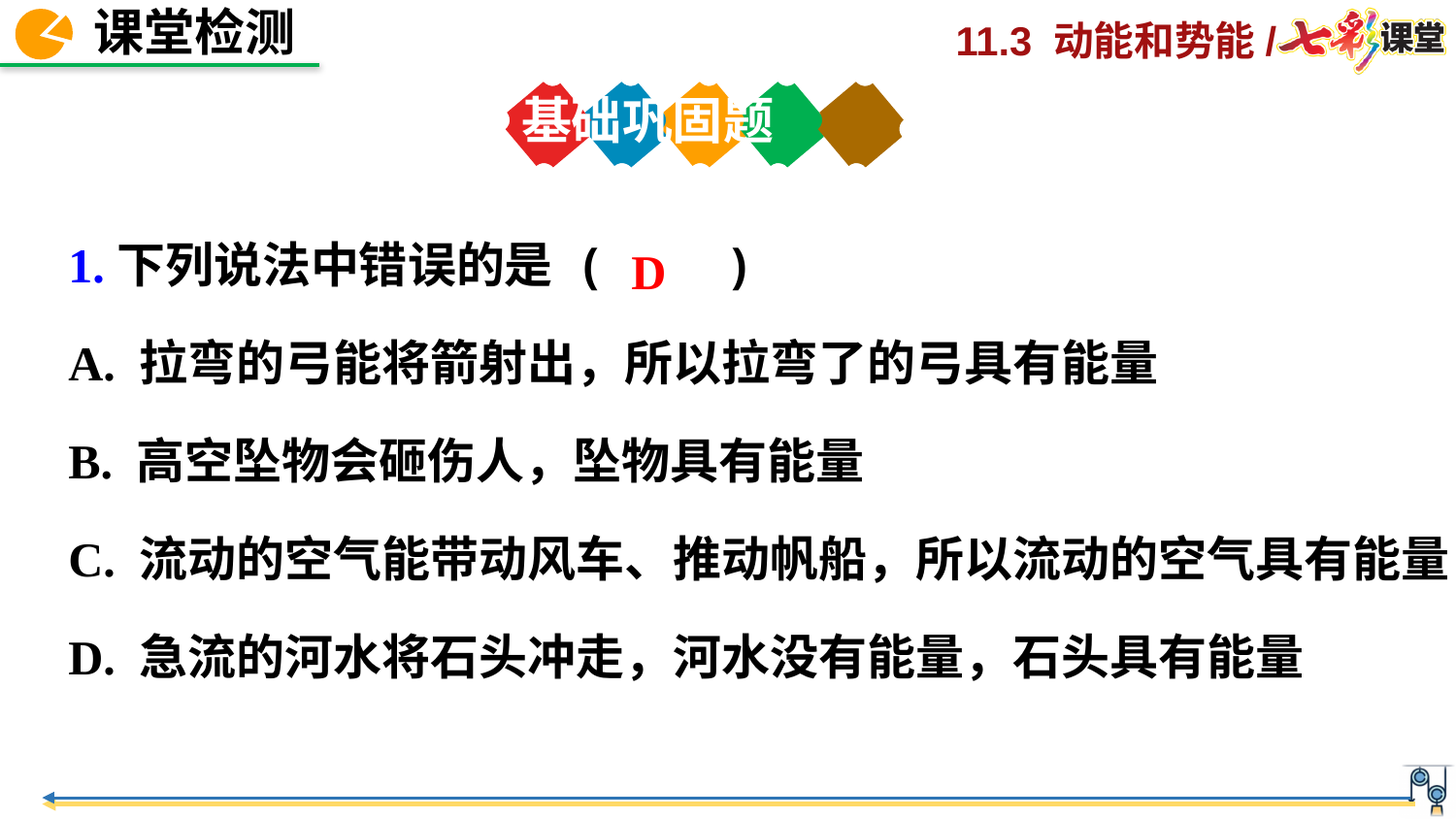

基础巩固题

1.下列说法中错误的是 (　　)
A. 拉弯的弓能将箭射出，所以拉弯了的弓具有能量
B. 高空坠物会砸伤人，坠物具有能量
C. 流动的空气能带动风车、推动帆船，所以流动的空气具有能量
D. 急流的河水将石头冲走，河水没有能量，石头具有能量
D